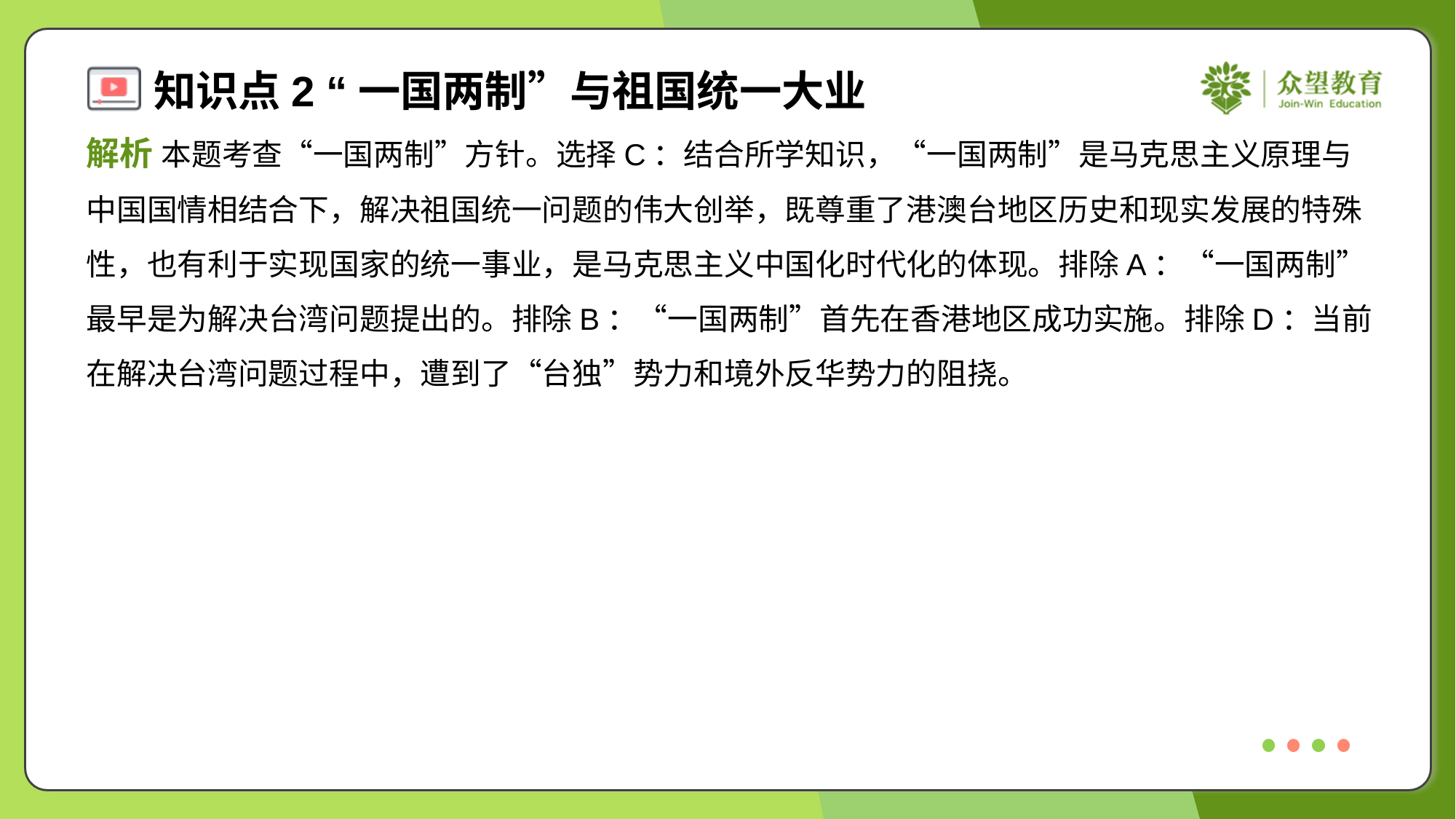

解析 本题考查“一国两制”方针。选择C：结合所学知识，“一国两制”是马克思主义原理与
中国国情相结合下，解决祖国统一问题的伟大创举，既尊重了港澳台地区历史和现实发展的特殊
性，也有利于实现国家的统一事业，是马克思主义中国化时代化的体现。排除A：“一国两制”
最早是为解决台湾问题提出的。排除B：“一国两制”首先在香港地区成功实施。排除D：当前
在解决台湾问题过程中，遭到了“台独”势力和境外反华势力的阻挠。